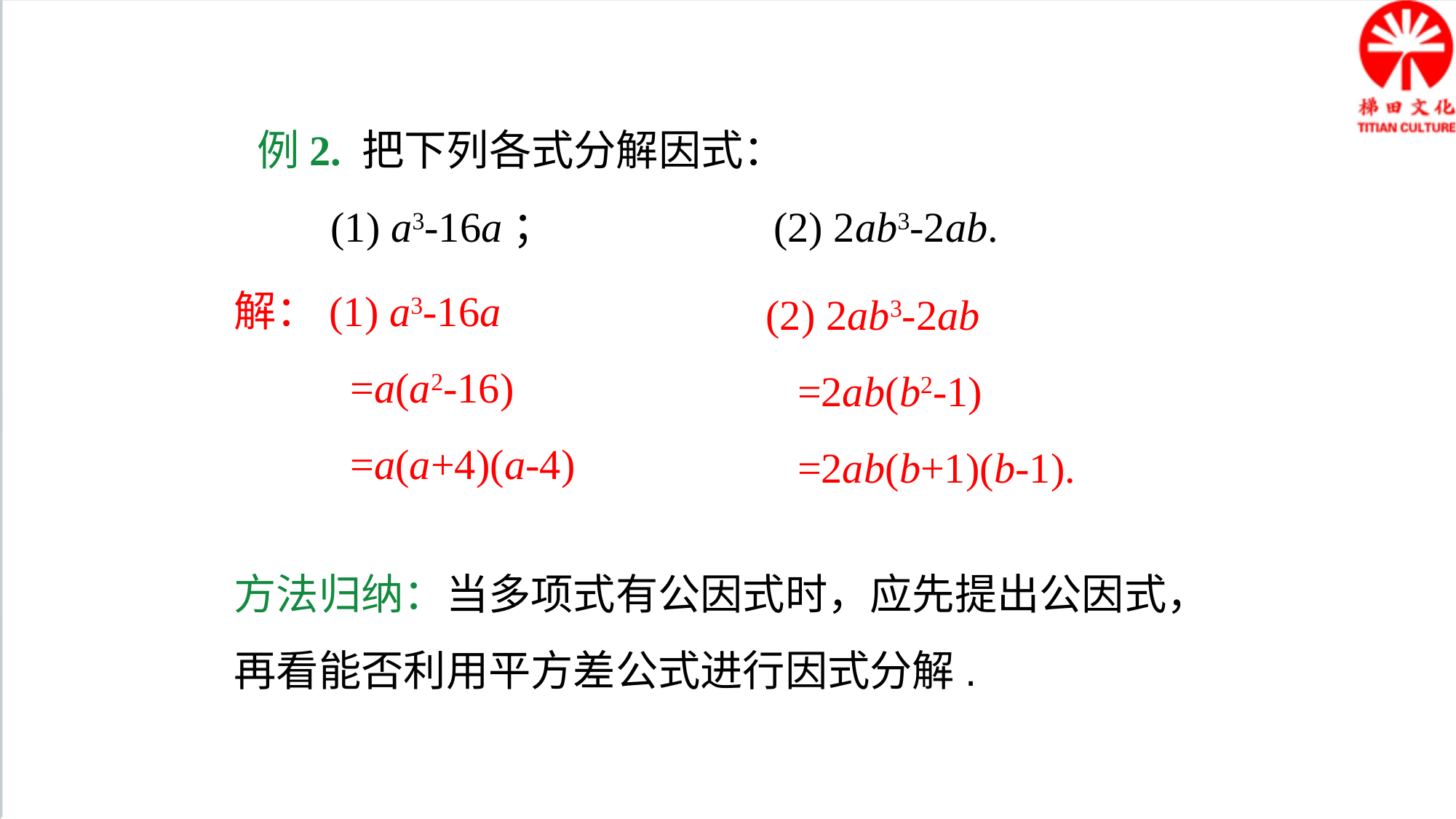

例2. 把下列各式分解因式：
       (1) a3-16a；                      (2) 2ab3-2ab.
解：(1) a3-16a
           =a(a2-16)
           =a(a+4)(a-4)
(2) 2ab3-2ab
   =2ab(b2-1)
   =2ab(b+1)(b-1).
方法归纳：当多项式有公因式时，应先提出公因式，再看能否利用平方差公式进行因式分解.